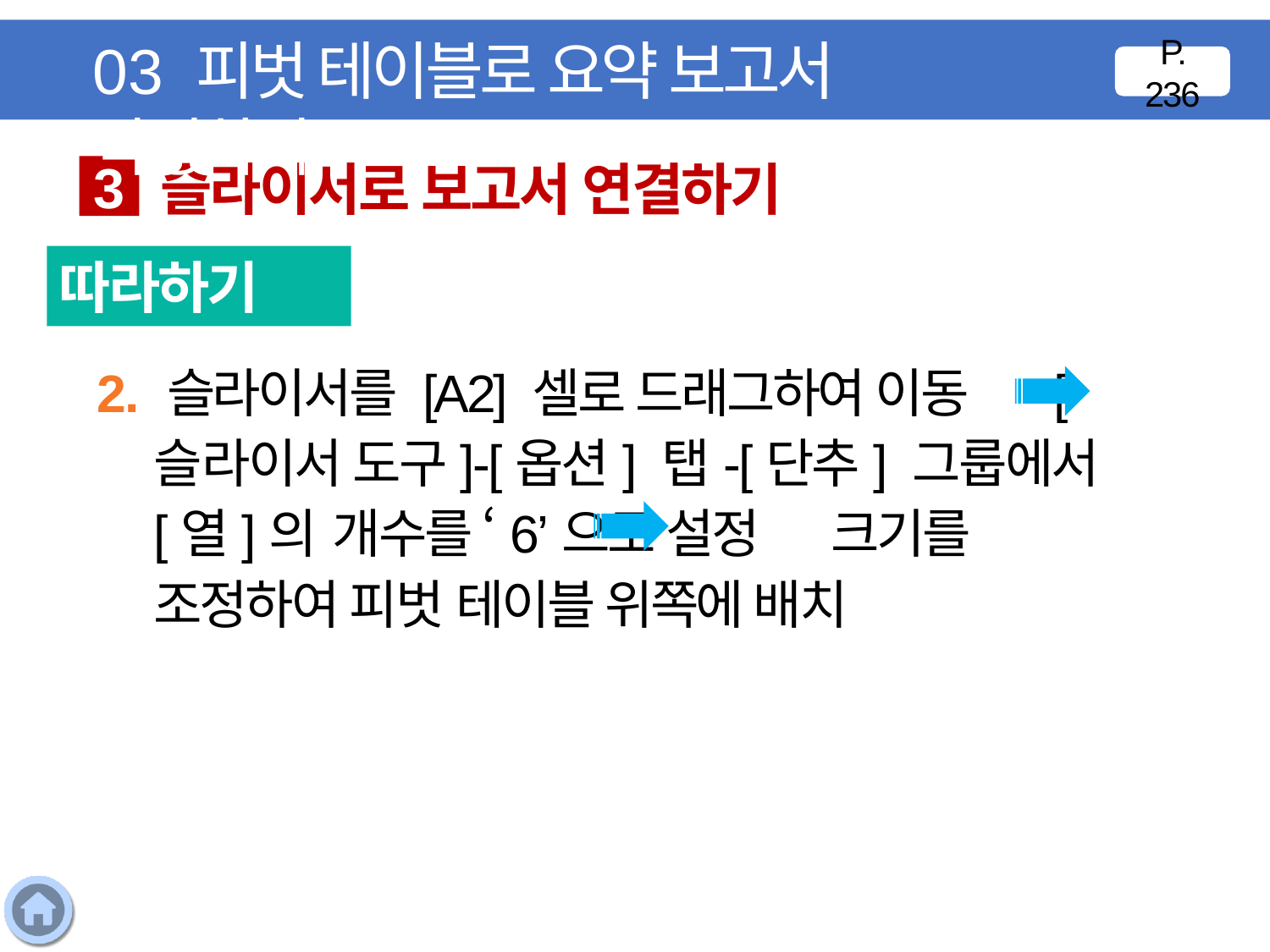

03 피벗 테이블로 요약 보고서 작성하기
P. 236
슬라이서로 보고서 연결하기
3
따라하기
2. 슬라이서를 [A2] 셀로 드래그하여 이동      [슬라이서 도구]-[옵션] 탭-[단추] 그룹에서 [열]의 개수를 ‘6’으로 설정      크기를 조정하여 피벗 테이블 위쪽에 배치